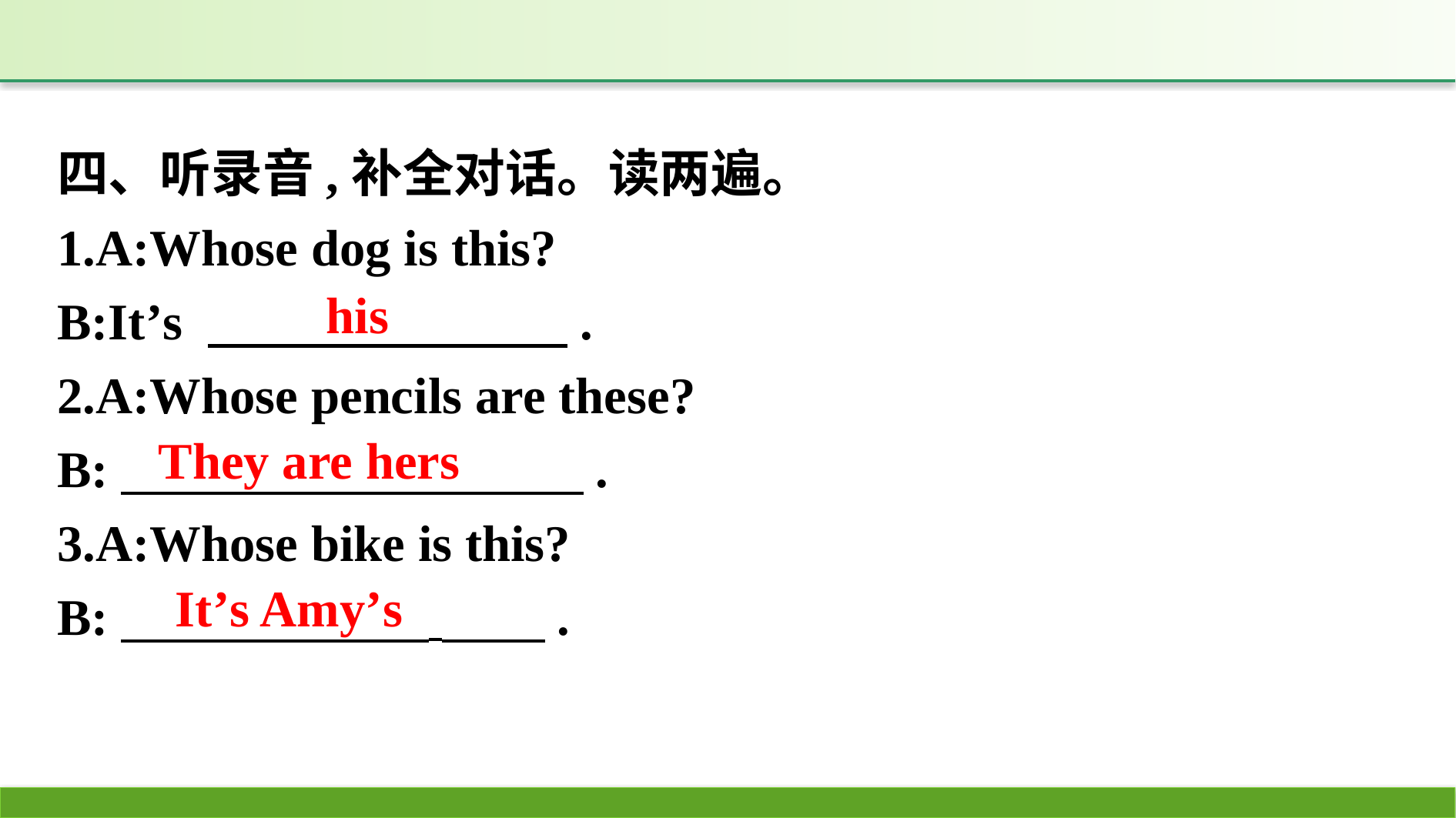

四、听录音,补全对话。读两遍。
1.A:Whose dog is this?
B:It’s 　　　　　　　.
2.A:Whose pencils are these?
B:　　　　　　　　　.
3.A:Whose bike is this?
B:　　　　　　 　　.
his
They are hers
It’s Amy’s